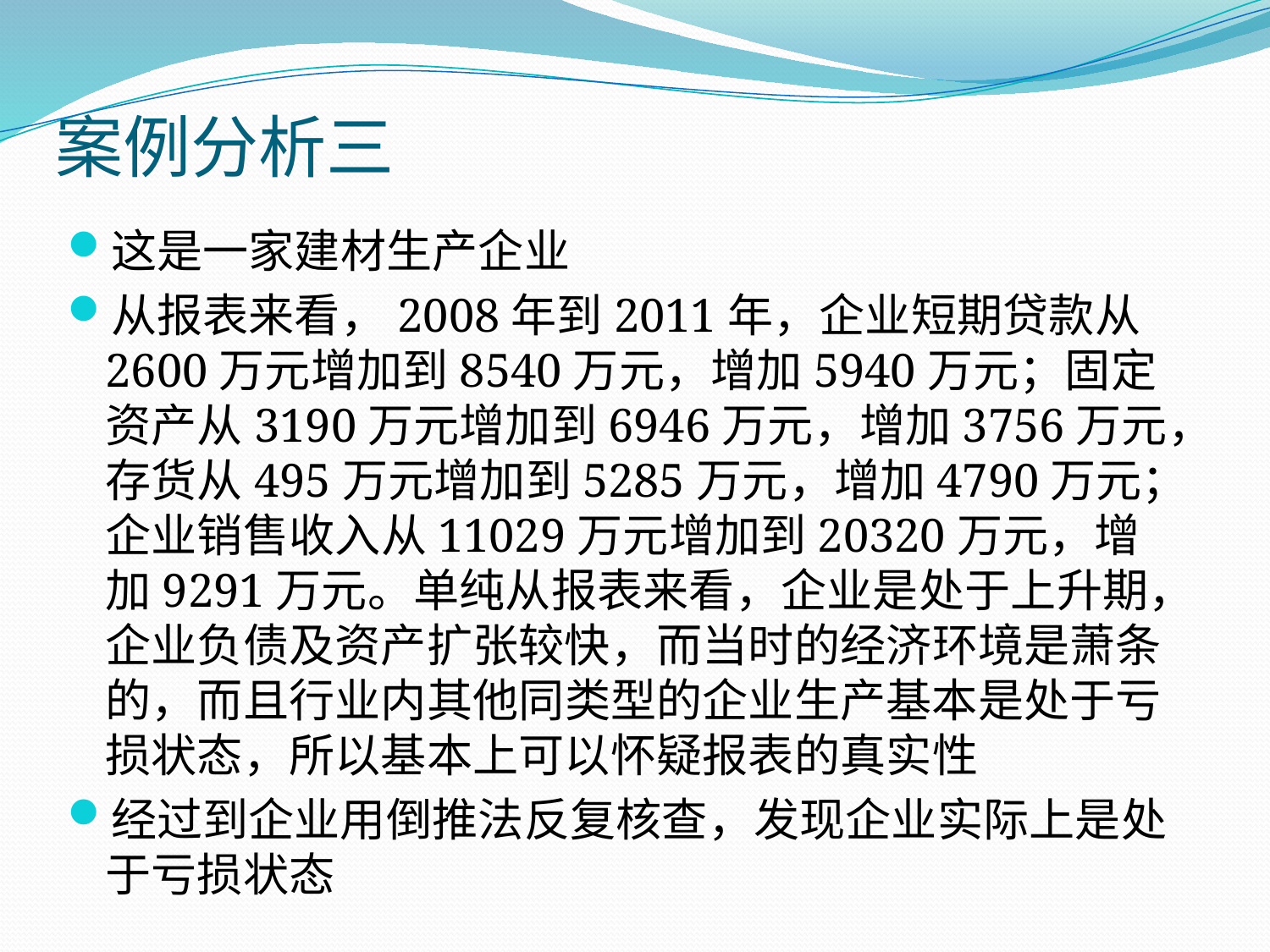

# 案例分析三
这是一家建材生产企业
从报表来看，2008年到2011年，企业短期贷款从2600万元增加到8540万元，增加5940万元；固定资产从3190万元增加到6946万元，增加3756万元，存货从495万元增加到5285万元，增加4790万元；企业销售收入从11029万元增加到20320万元，增加9291万元。单纯从报表来看，企业是处于上升期，企业负债及资产扩张较快，而当时的经济环境是萧条的，而且行业内其他同类型的企业生产基本是处于亏损状态，所以基本上可以怀疑报表的真实性
经过到企业用倒推法反复核查，发现企业实际上是处于亏损状态